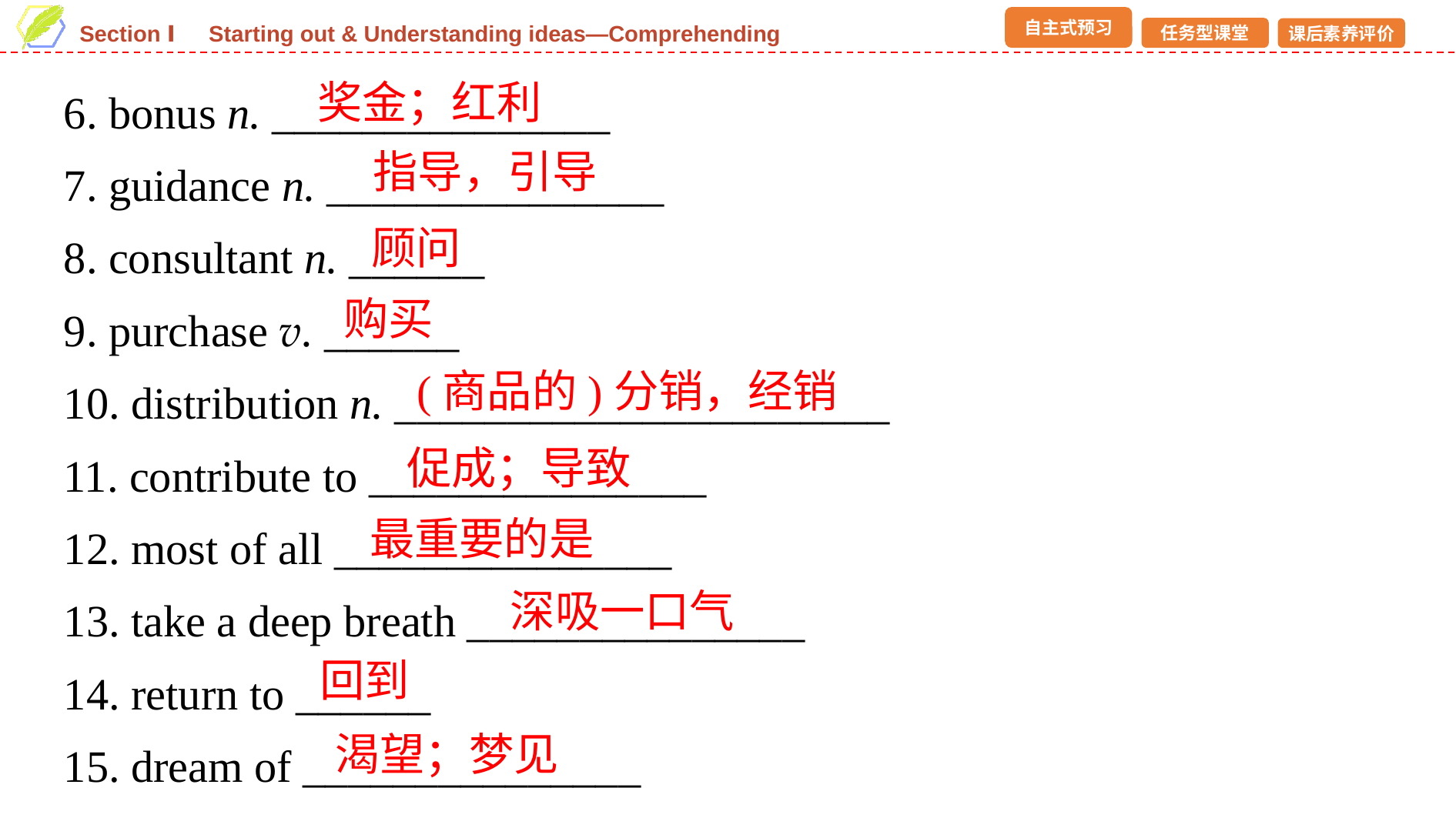

6. bonus n. _______________
7. guidance n. _______________
8. consultant n. ______
9. purchase v. ______
10. distribution n. ______________________
11. contribute to _______________
12. most of all _______________
13. take a deep breath _______________
14. return to ______
15. dream of _______________
奖金；红利
指导，引导
顾问
购买
(商品的)分销，经销
促成；导致
最重要的是
深吸一口气
回到
渴望；梦见